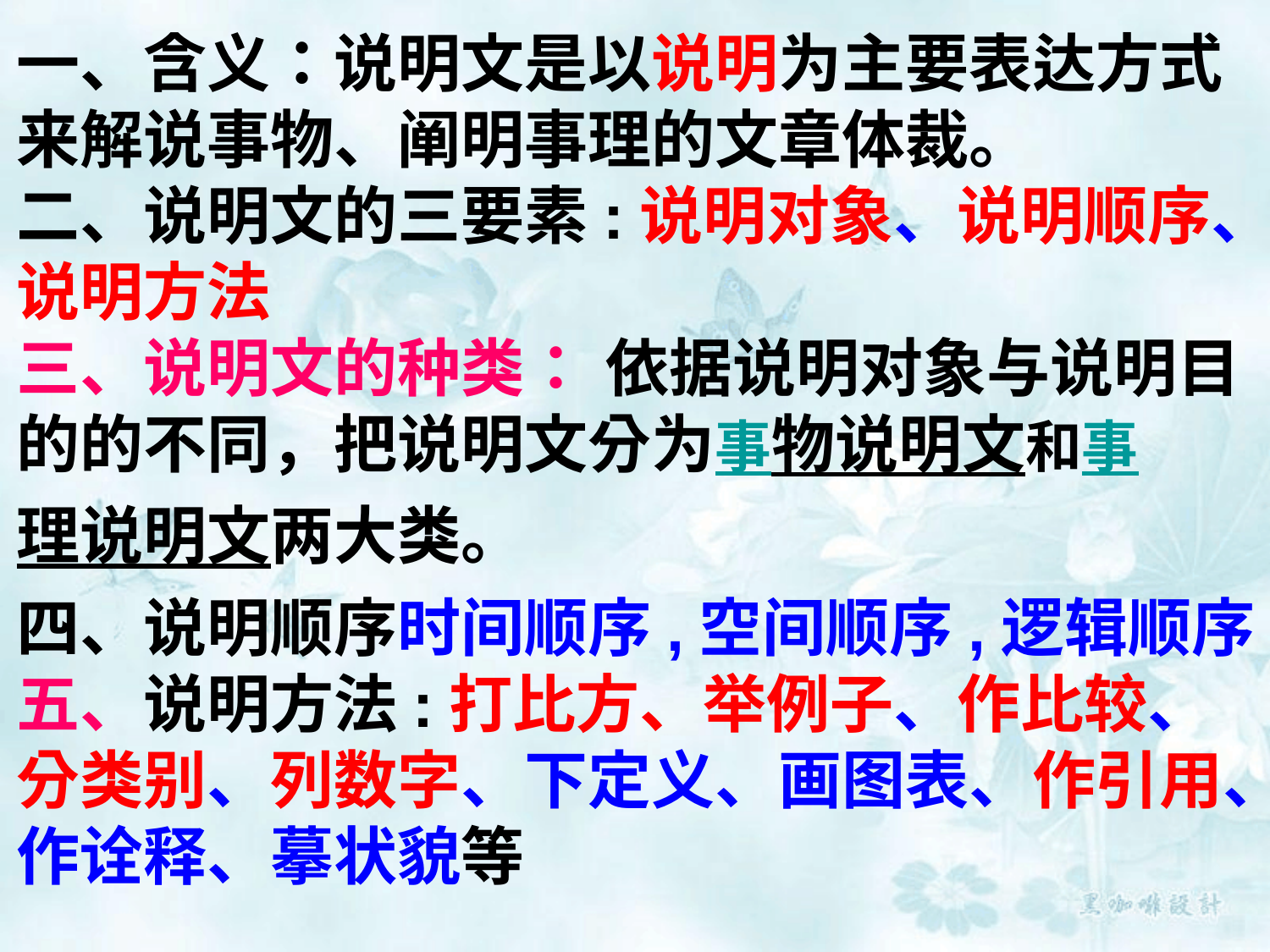

一、含义：说明文是以说明为主要表达方式来解说事物、阐明事理的文章体裁。
二、说明文的三要素:说明对象、说明顺序、说明方法
三、说明文的种类： 依据说明对象与说明目的的不同，把说明文分为事物说明文和事理说明文两大类。
四、说明顺序时间顺序,空间顺序,逻辑顺序
五、说明方法:打比方、举例子、作比较、分类别、列数字、下定义、画图表、作引用、
作诠释、摹状貌等